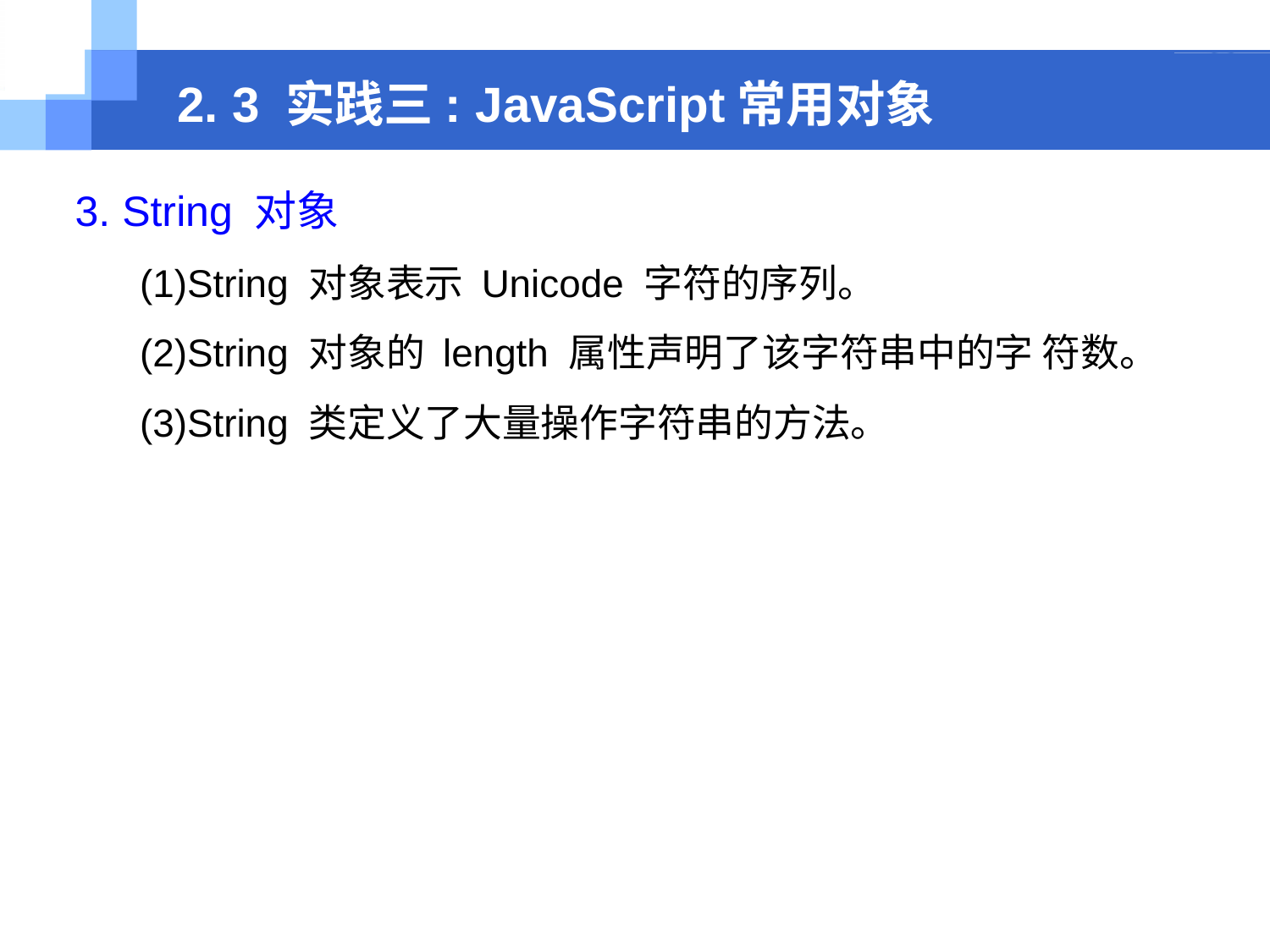

2. 3 实践三: JavaScript常用对象
3. String 对象
      (1)String 对象表示 Unicode 字符的序列。
      (2)String 对象的 length 属性声明了该字符串中的字 符数。
      (3)String 类定义了大量操作字符串的方法。